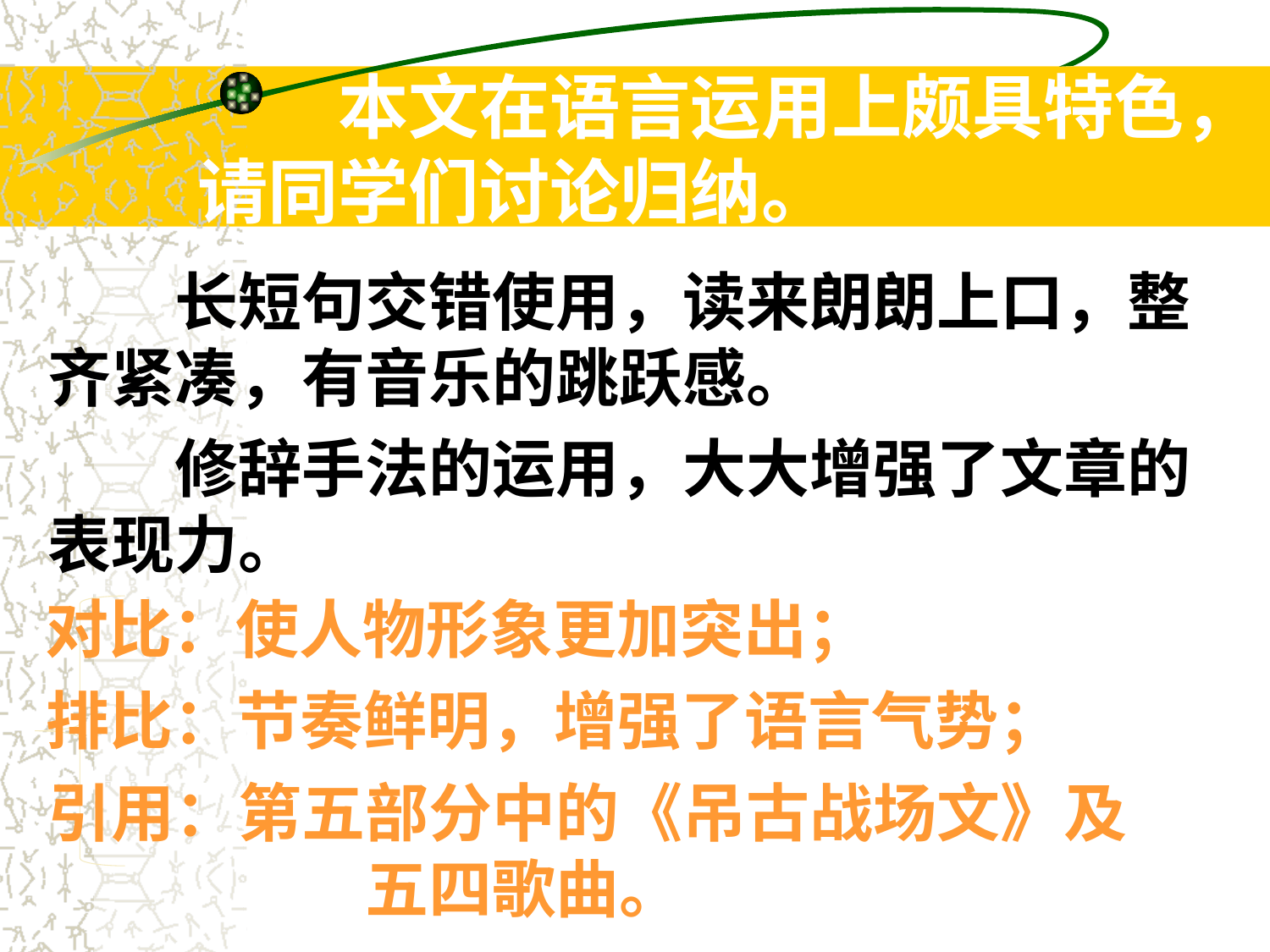

本文在语言运用上颇具特色，请同学们讨论归纳。
　　长短句交错使用，读来朗朗上口，整齐紧凑，有音乐的跳跃感。
　　修辞手法的运用，大大增强了文章的表现力。

对比：使人物形象更加突出；

排比：节奏鲜明，增强了语言气势；
引用：第五部分中的《吊古战场文》及　　　　　　　　　　五四歌曲。